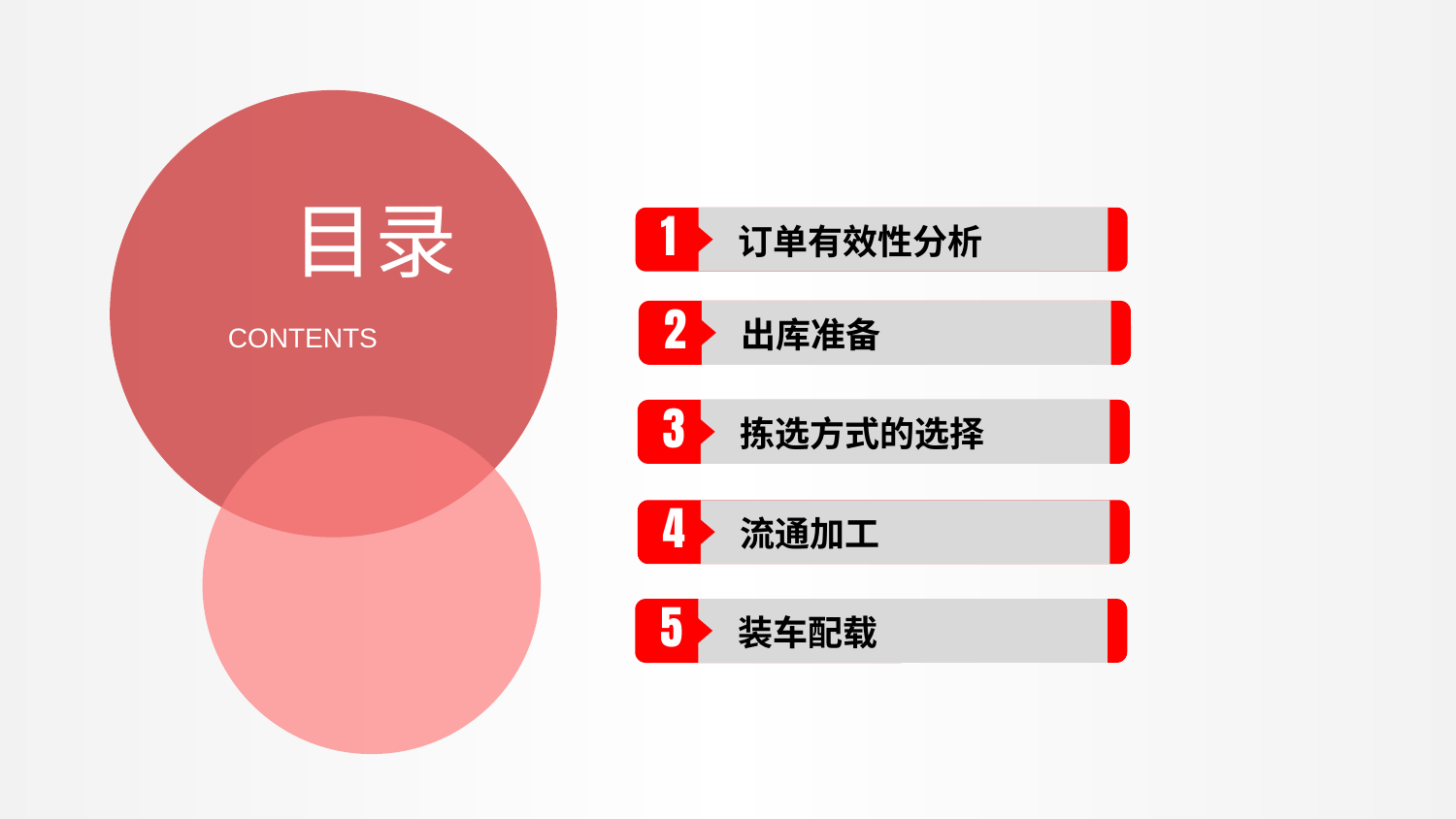

目录
1

订单有效性分析

2

出库准备

CONTENTS
3

拣选方式的选择

4

流通加工

5

装车配载